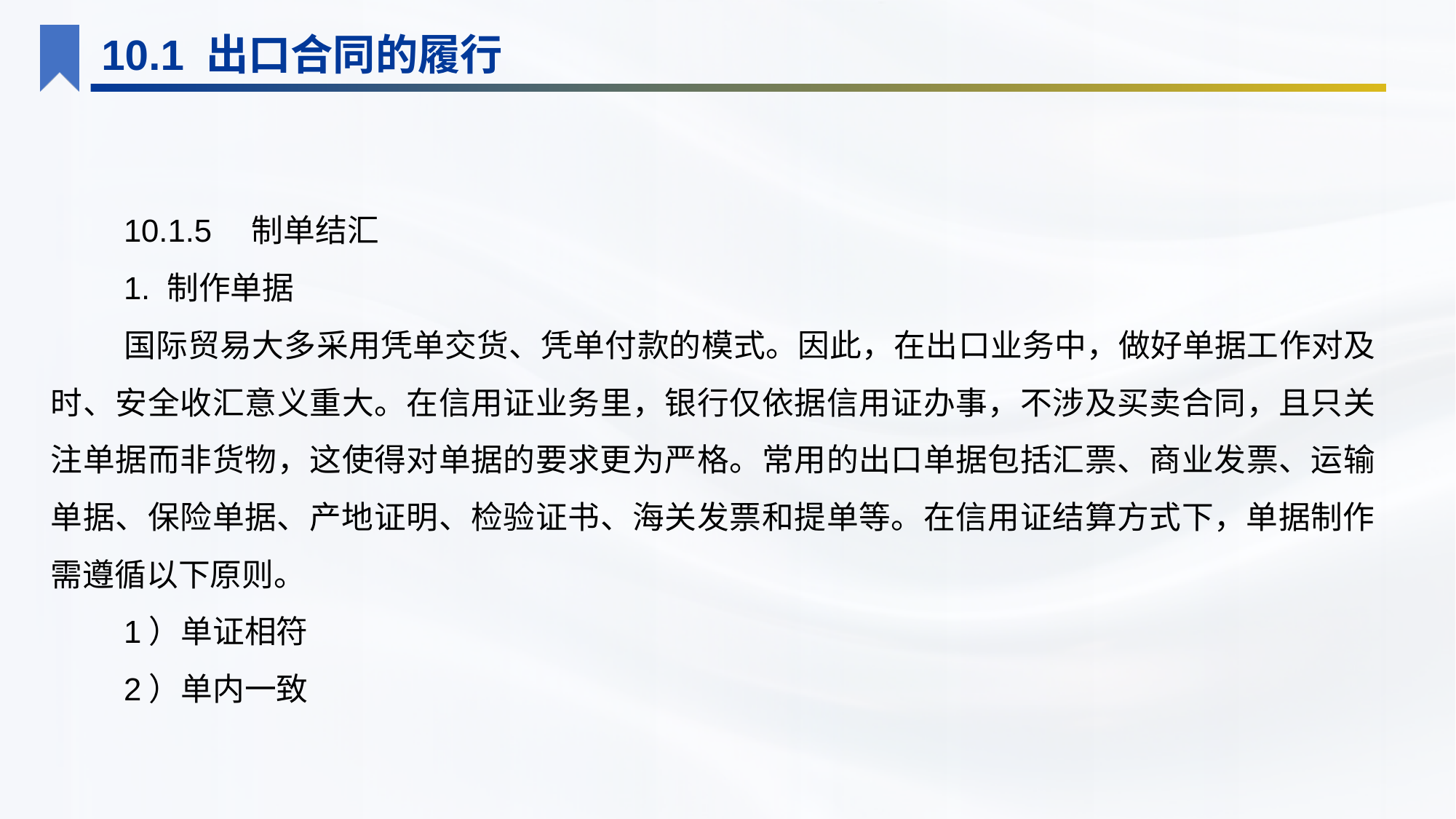

10.1 出口合同的履行
10.1.5　制单结汇
1. 制作单据
国际贸易大多采用凭单交货、凭单付款的模式。因此，在出口业务中，做好单据工作对及时、安全收汇意义重大。在信用证业务里，银行仅依据信用证办事，不涉及买卖合同，且只关注单据而非货物，这使得对单据的要求更为严格。常用的出口单据包括汇票、商业发票、运输单据、保险单据、产地证明、检验证书、海关发票和提单等。在信用证结算方式下，单据制作需遵循以下原则。
1）单证相符
2）单内一致